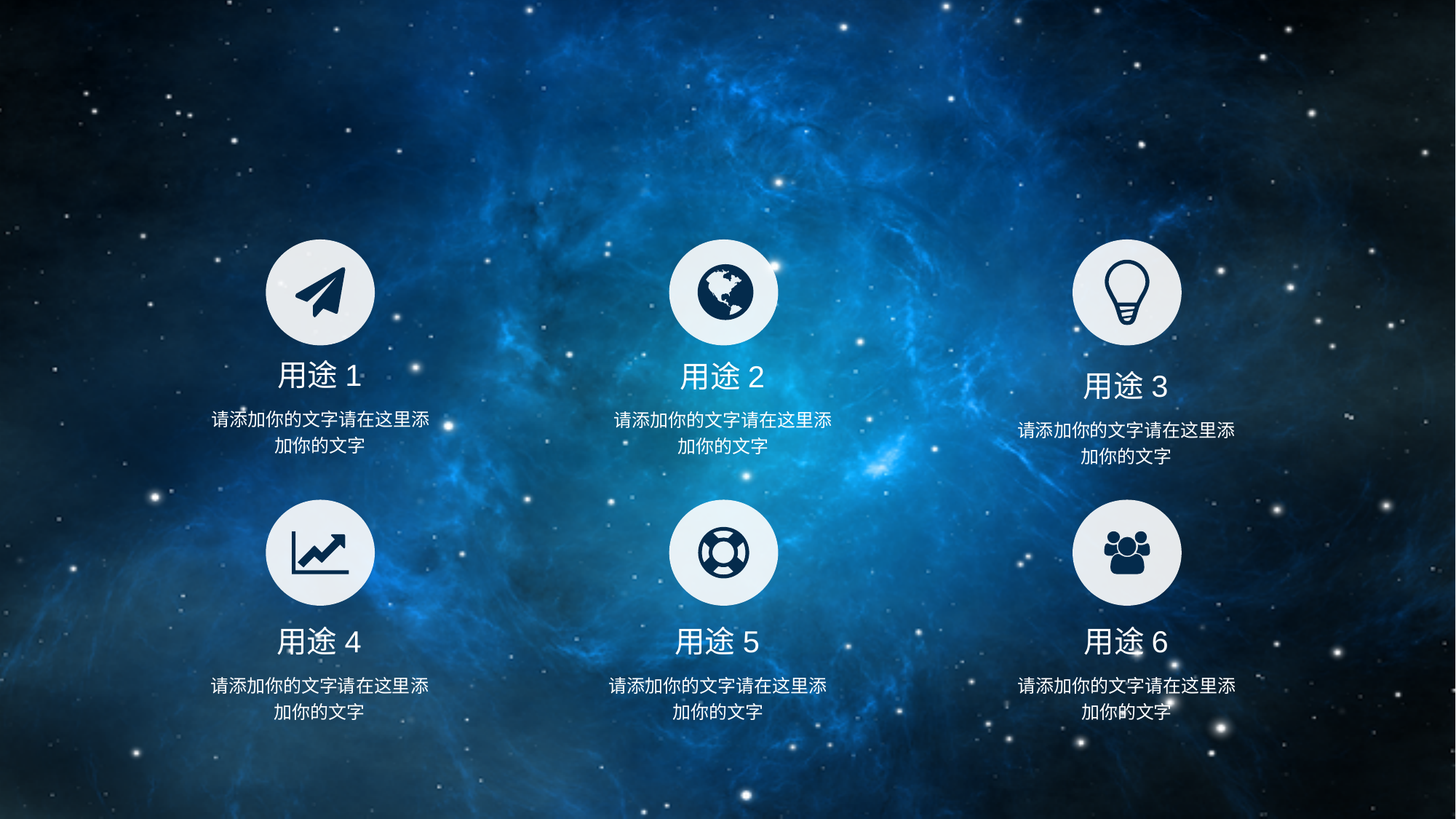

用途1
用途2
用途3
请添加你的文字请在这里添加你的文字
请添加你的文字请在这里添加你的文字
请添加你的文字请在这里添加你的文字

用途4
用途5
用途6
请添加你的文字请在这里添加你的文字
请添加你的文字请在这里添加你的文字
请添加你的文字请在这里添加你的文字